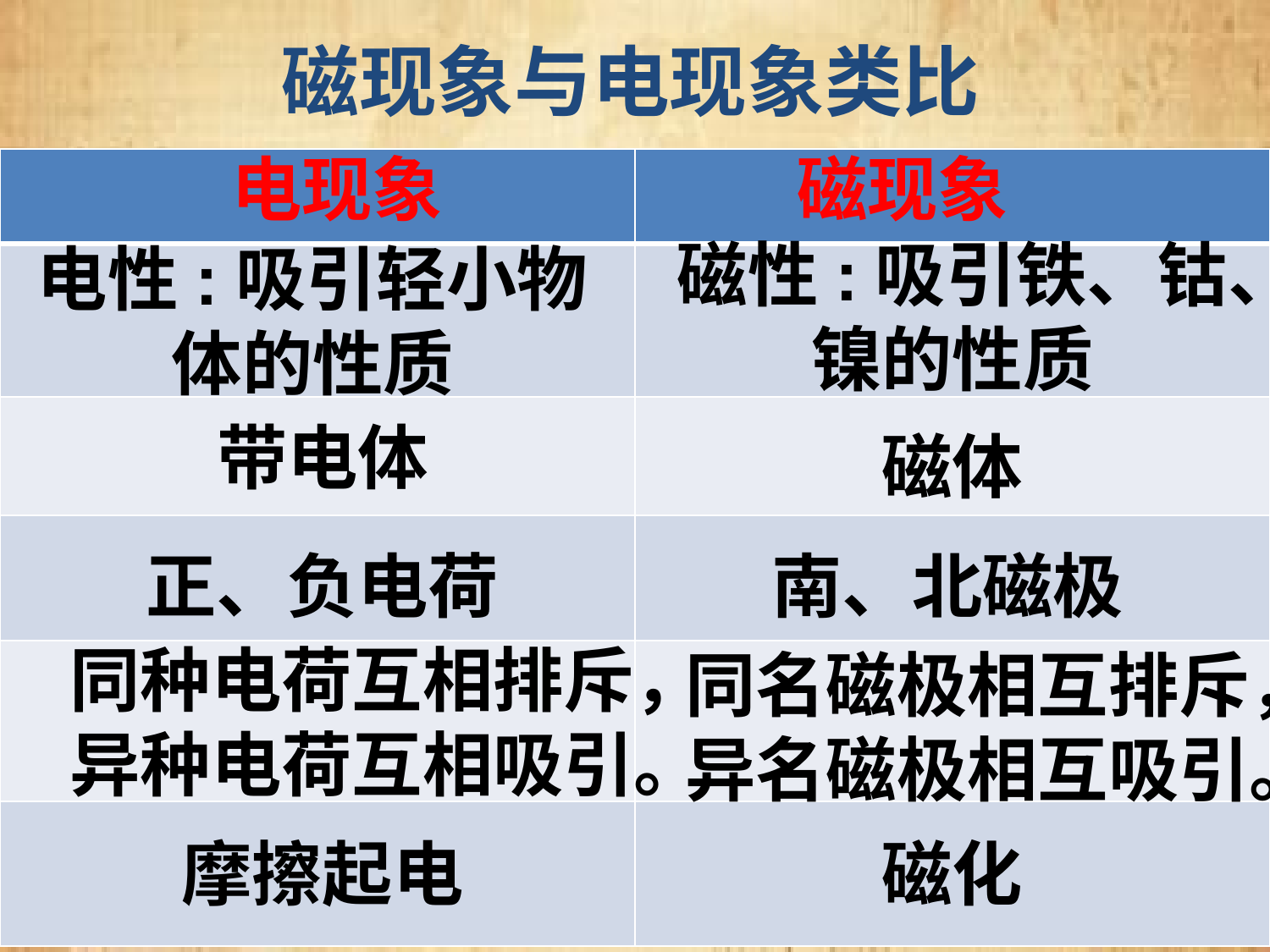

# 磁现象与电现象类比
电现象

磁现象
|  |  |
| --- | --- |
|  |  |
|  |  |
|  |  |
|  |  |
|  |  |
磁性:吸引铁、钴、镍的性质

电性:吸引轻小物体的性质
带电体
磁体
正、负电荷
南、北磁极
同种电荷互相排斥，异种电荷互相吸引。
同名磁极相互排斥，
异名磁极相互吸引。
摩擦起电
磁化